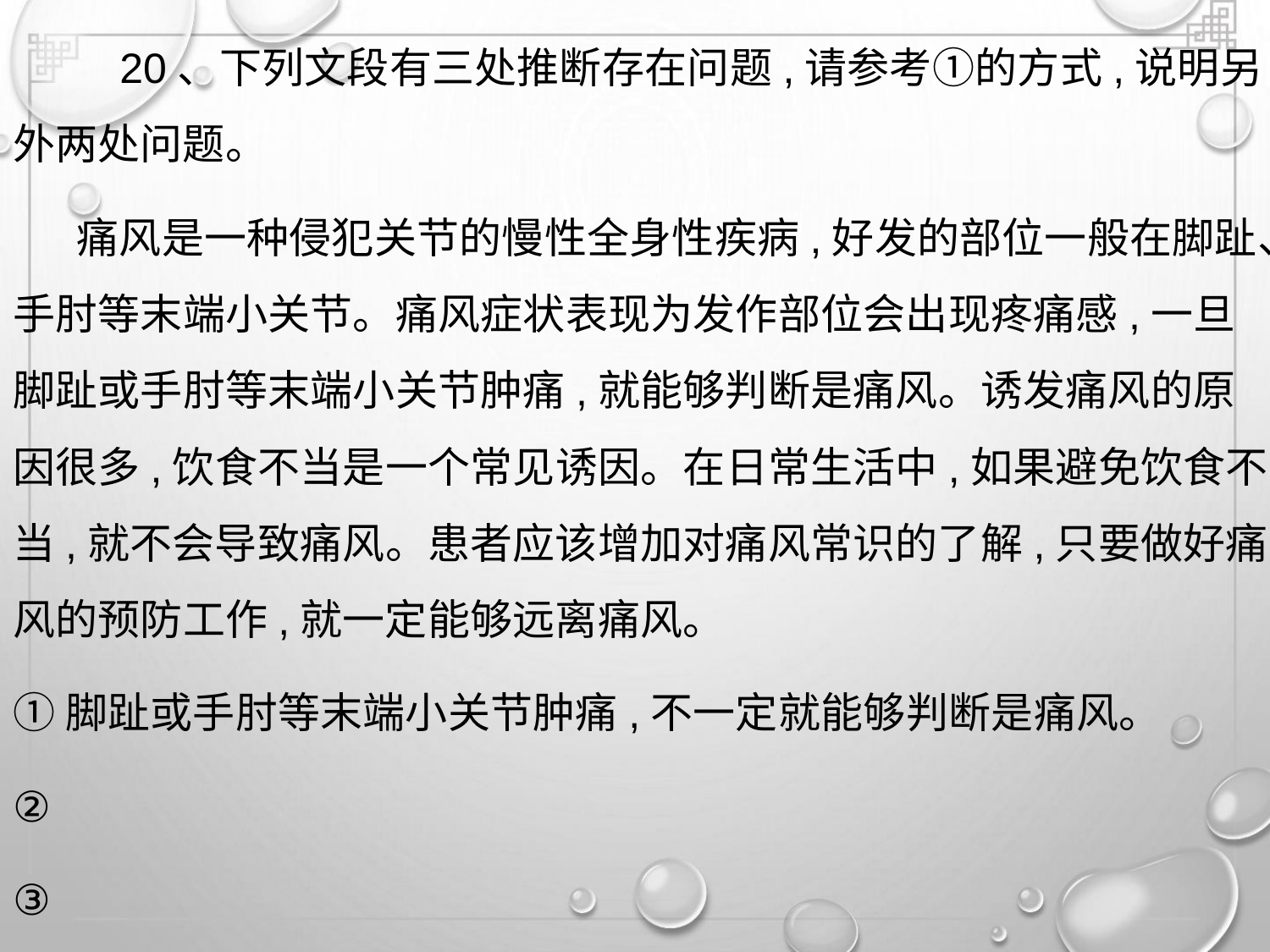

20、下列文段有三处推断存在问题,请参考①的方式,说明另
外两处问题。
痛风是一种侵犯关节的慢性全身性疾病,好发的部位一般在脚趾、
手肘等末端小关节。痛风症状表现为发作部位会出现疼痛感,一旦
脚趾或手肘等末端小关节肿痛,就能够判断是痛风。诱发痛风的原
因很多,饮食不当是一个常见诱因。在日常生活中,如果避免饮食不
当,就不会导致痛风。患者应该增加对痛风常识的了解,只要做好痛
风的预防工作,就一定能够远离痛风。
①脚趾或手肘等末端小关节肿痛,不一定就能够判断是痛风。
②
③